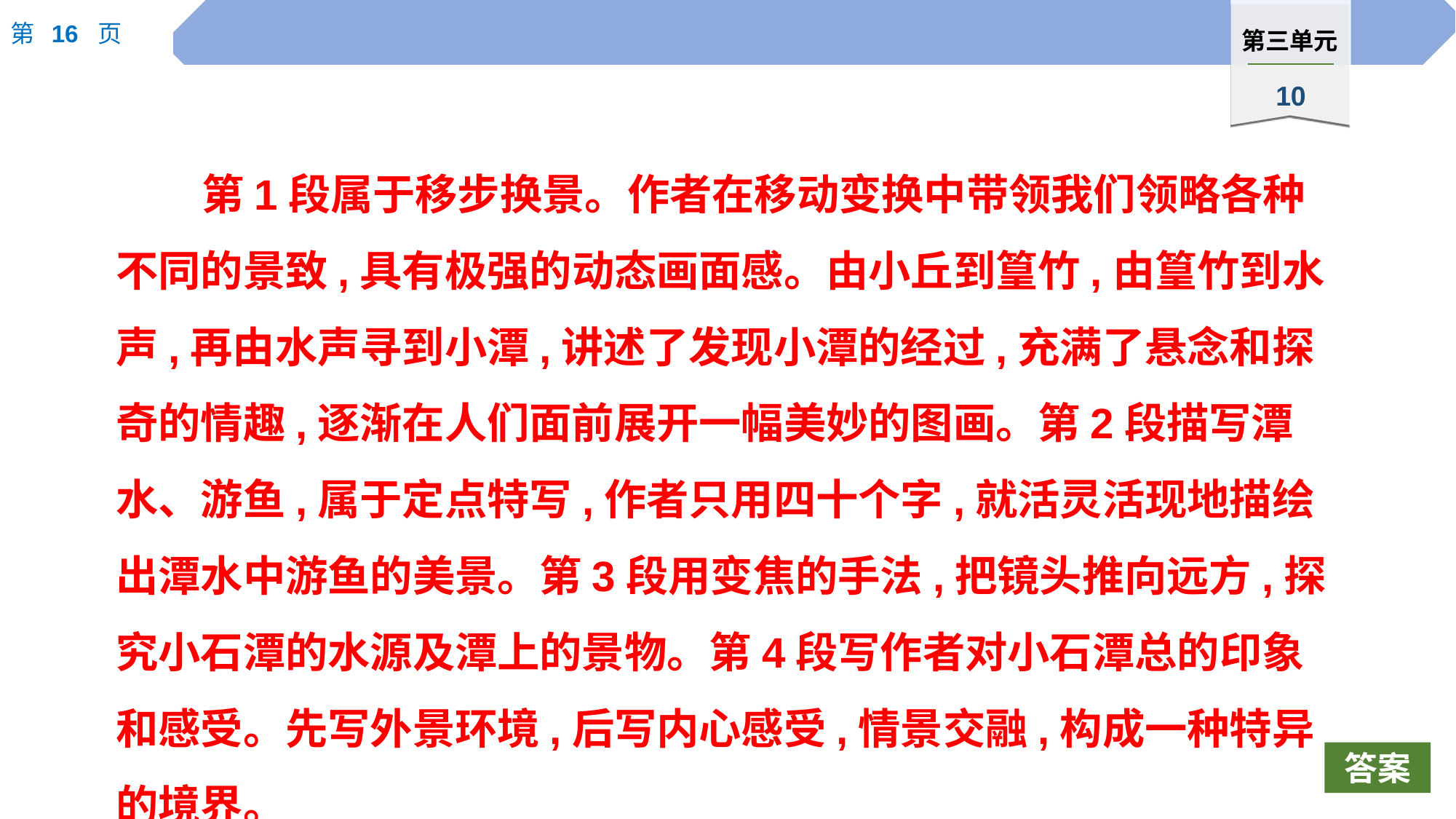

第1段属于移步换景。作者在移动变换中带领我们领略各种不同的景致,具有极强的动态画面感。由小丘到篁竹,由篁竹到水声,再由水声寻到小潭,讲述了发现小潭的经过,充满了悬念和探奇的情趣,逐渐在人们面前展开一幅美妙的图画。第2段描写潭水、游鱼,属于定点特写,作者只用四十个字,就活灵活现地描绘出潭水中游鱼的美景。第3段用变焦的手法,把镜头推向远方,探究小石潭的水源及潭上的景物。第4段写作者对小石潭总的印象和感受。先写外景环境,后写内心感受,情景交融,构成一种特异的境界。
答案